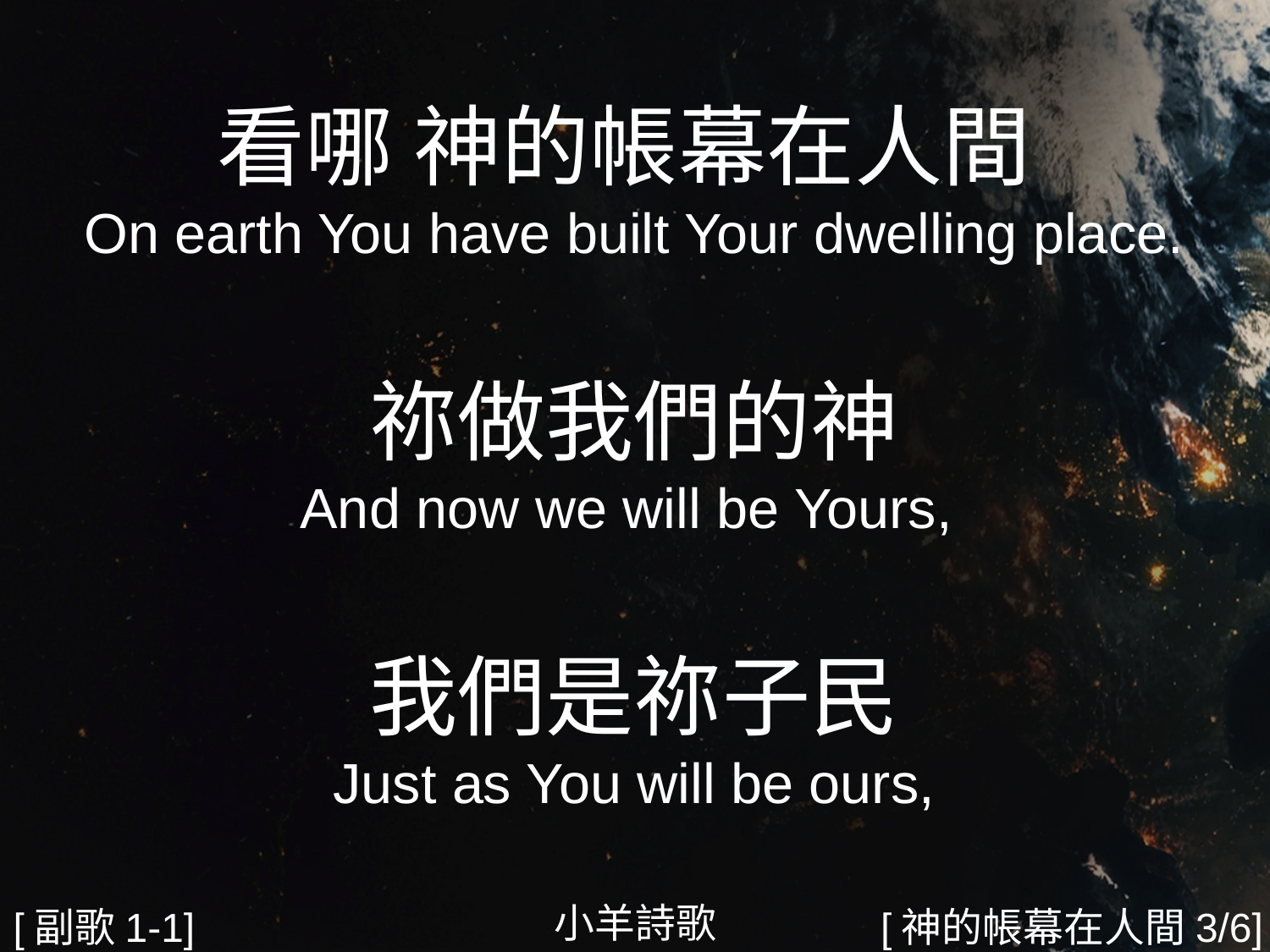

看哪 神的帳幕在人間
On earth You have built Your dwelling place.

祢做我們的神
And now we will be Yours,

我們是祢子民
Just as You will be ours,

#

小羊詩歌
[副歌1-1]
[神的帳幕在人間3/6]